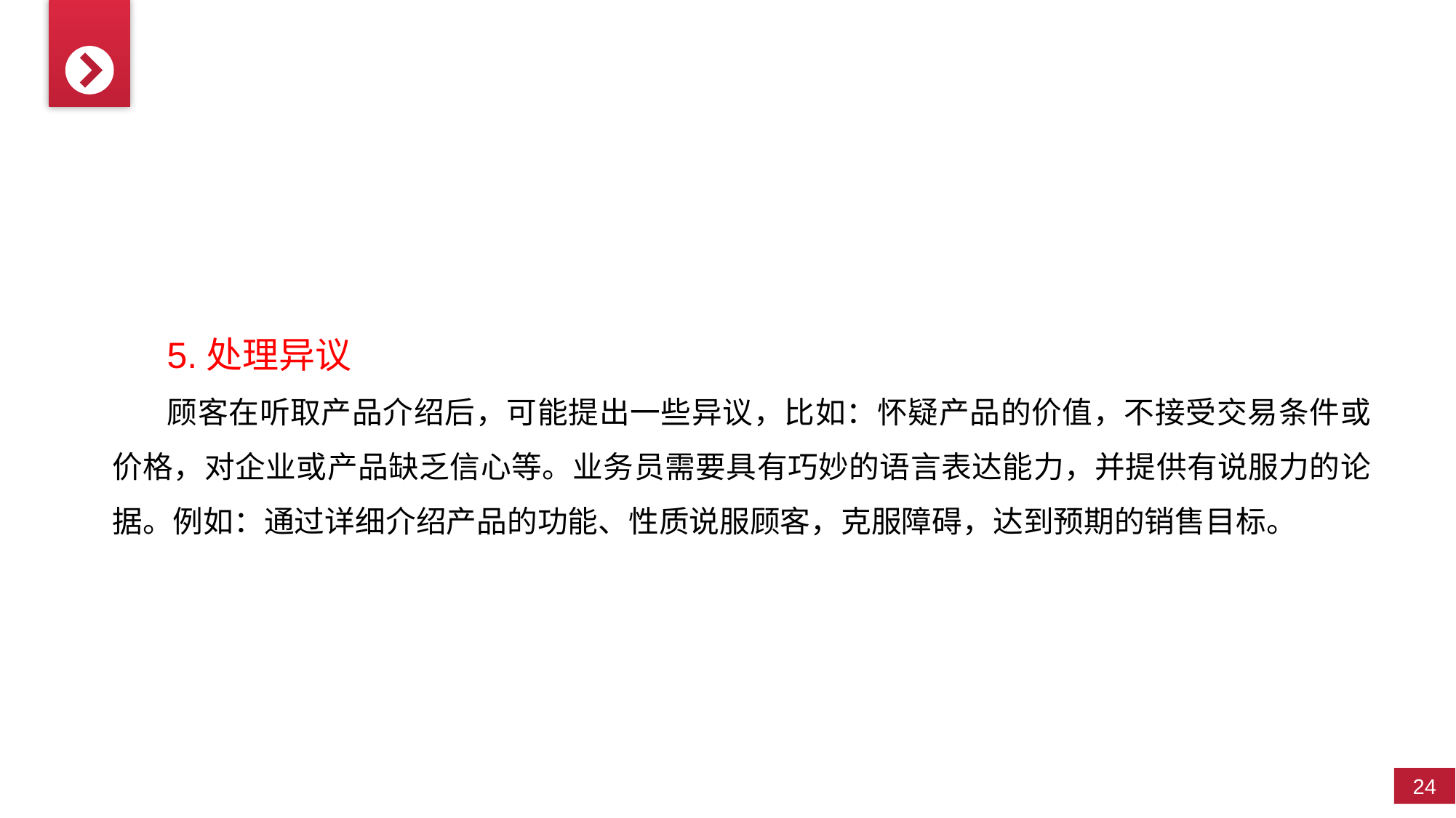

5.处理异议
顾客在听取产品介绍后，可能提出一些异议，比如：怀疑产品的价值，不接受交易条件或价格，对企业或产品缺乏信心等。业务员需要具有巧妙的语言表达能力，并提供有说服力的论据。例如：通过详细介绍产品的功能、性质说服顾客，克服障碍，达到预期的销售目标。